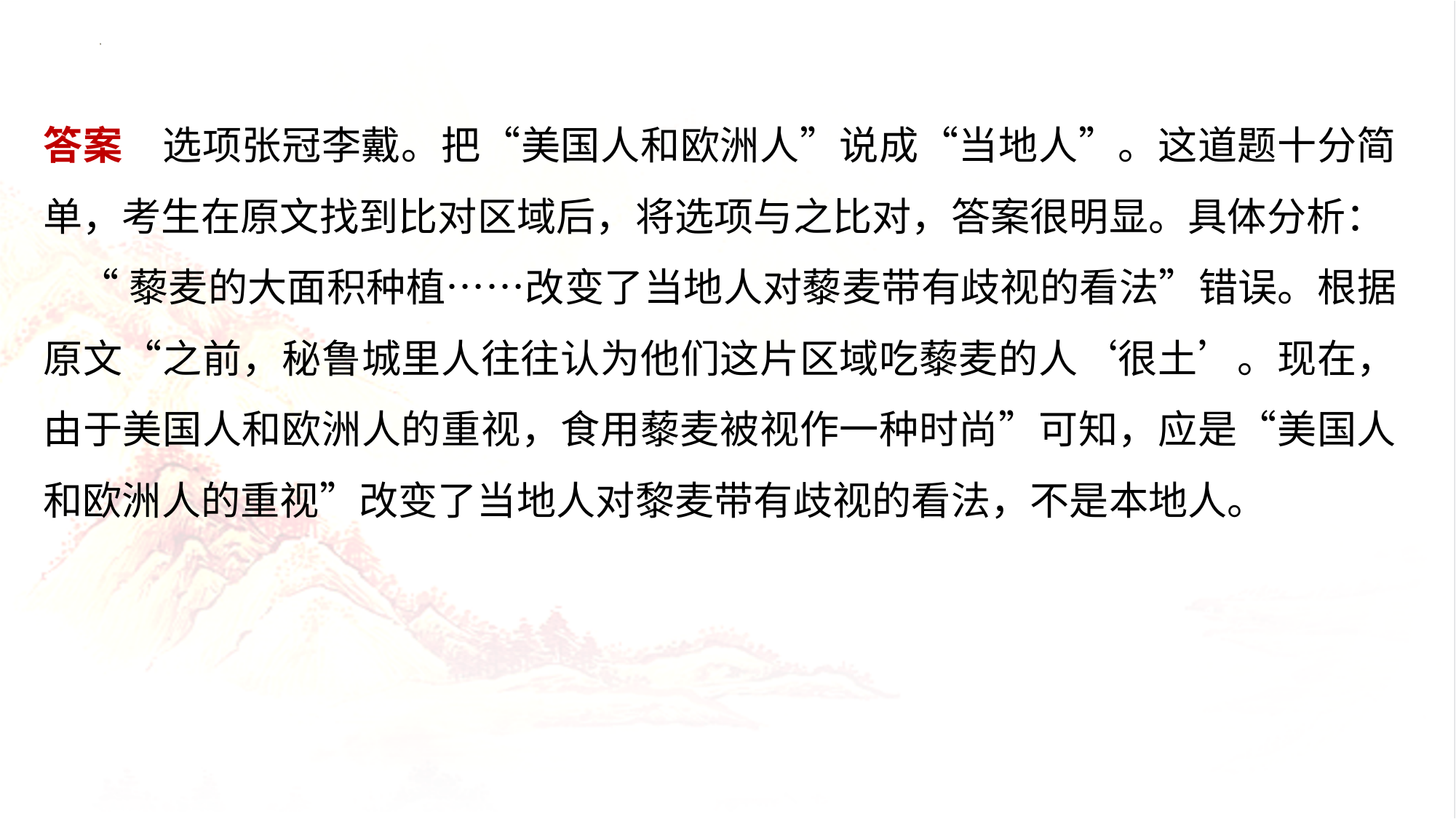

答案　选项张冠李戴。把“美国人和欧洲人”说成“当地人”。这道题十分简单，考生在原文找到比对区域后，将选项与之比对，答案很明显。具体分析：
    “藜麦的大面积种植……改变了当地人对藜麦带有歧视的看法”错误。根据原文“之前，秘鲁城里人往往认为他们这片区域吃藜麦的人‘很土’。现在，由于美国人和欧洲人的重视，食用藜麦被视作一种时尚”可知，应是“美国人和欧洲人的重视”改变了当地人对黎麦带有歧视的看法，不是本地人。